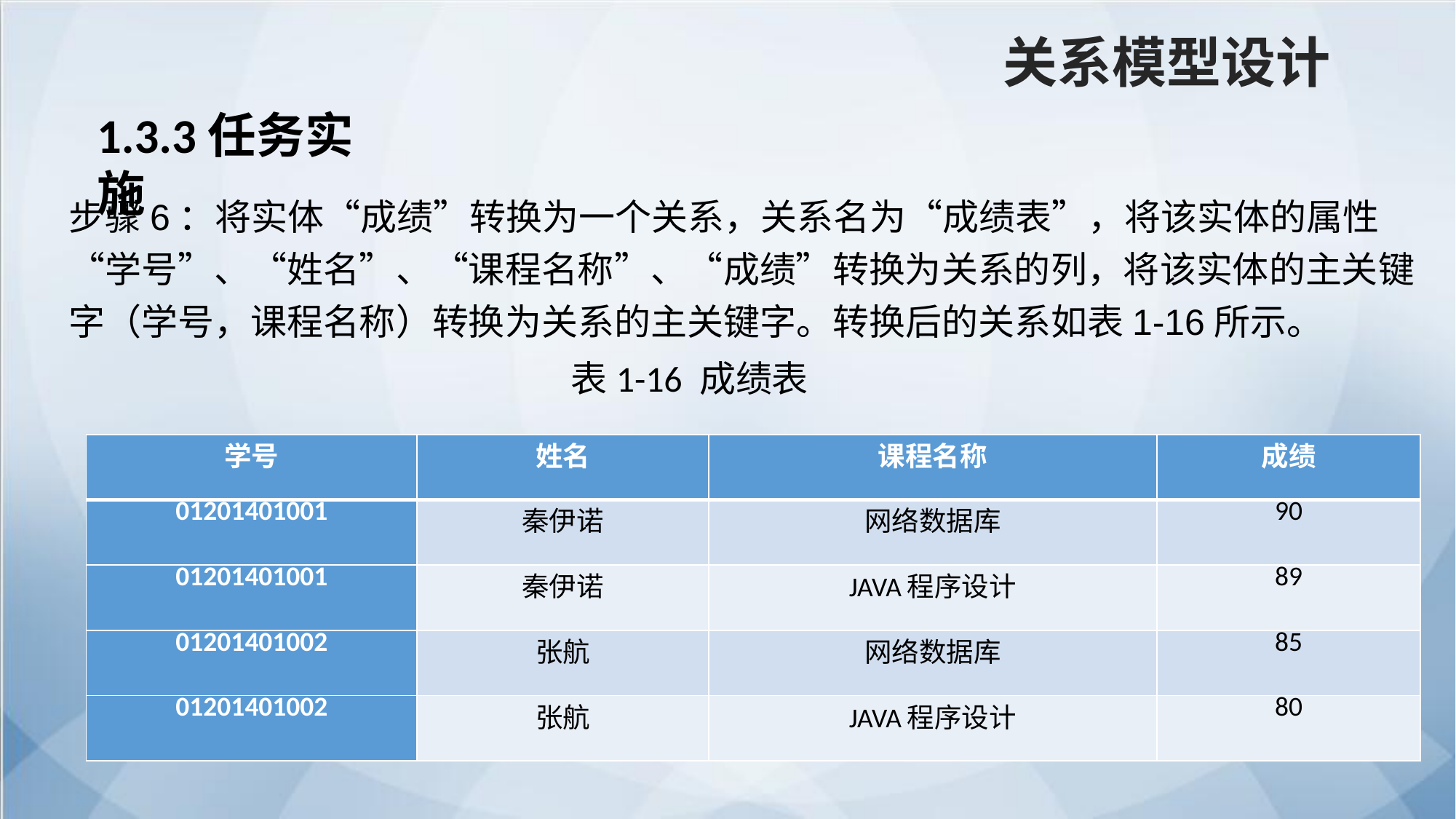

关系模型设计
1.3.3任务实施
步骤6：将实体“成绩”转换为一个关系，关系名为“成绩表”，将该实体的属性“学号”、“姓名”、“课程名称”、“成绩”转换为关系的列，将该实体的主关键字（学号，课程名称）转换为关系的主关键字。转换后的关系如表1-16所示。
表1-16 成绩表
| 学号 | 姓名 | 课程名称 | 成绩 |
| --- | --- | --- | --- |
| 01201401001 | 秦伊诺 | 网络数据库 | 90 |
| 01201401001 | 秦伊诺 | JAVA程序设计 | 89 |
| 01201401002 | 张航 | 网络数据库 | 85 |
| 01201401002 | 张航 | JAVA程序设计 | 80 |